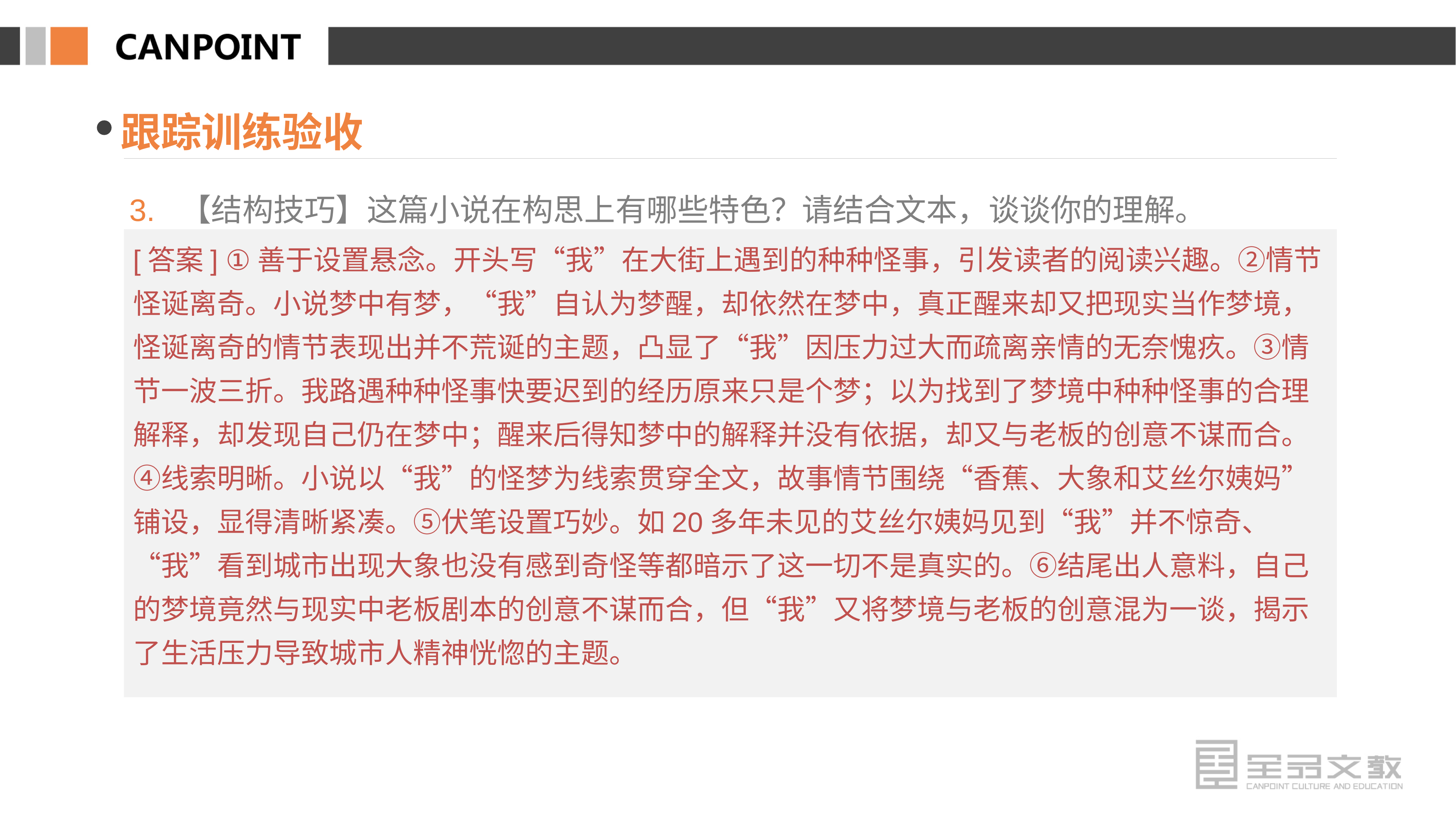

跟踪训练验收

3.  【结构技巧】这篇小说在构思上有哪些特色？请结合文本，谈谈你的理解。

[答案] ①善于设置悬念。开头写“我”在大街上遇到的种种怪事，引发读者的阅读兴趣。②情节怪诞离奇。小说梦中有梦，“我”自认为梦醒，却依然在梦中，真正醒来却又把现实当作梦境，怪诞离奇的情节表现出并不荒诞的主题，凸显了“我”因压力过大而疏离亲情的无奈愧疚。③情节一波三折。我路遇种种怪事快要迟到的经历原来只是个梦；以为找到了梦境中种种怪事的合理解释，却发现自己仍在梦中；醒来后得知梦中的解释并没有依据，却又与老板的创意不谋而合。④线索明晰。小说以“我”的怪梦为线索贯穿全文，故事情节围绕“香蕉、大象和艾丝尔姨妈”铺设，显得清晰紧凑。⑤伏笔设置巧妙。如20多年未见的艾丝尔姨妈见到“我”并不惊奇、“我”看到城市出现大象也没有感到奇怪等都暗示了这一切不是真实的。⑥结尾出人意料，自己的梦境竟然与现实中老板剧本的创意不谋而合，但“我”又将梦境与老板的创意混为一谈，揭示了生活压力导致城市人精神恍惚的主题。